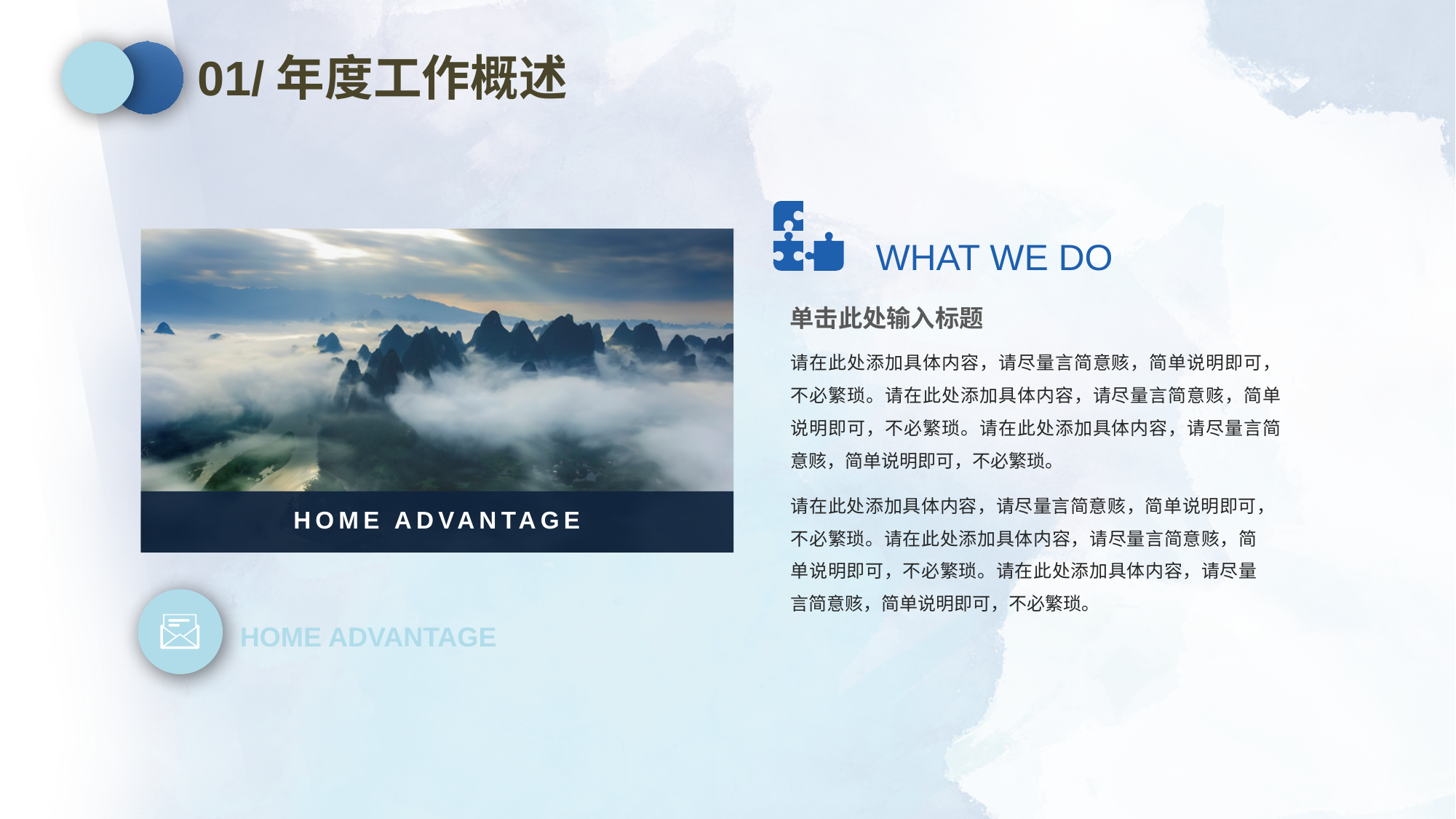

01/年度工作概述

WHAT WE DO

HOME ADVANTAGE
单击此处输入标题
请在此处添加具体内容，请尽量言简意赅，简单说明即可，不必繁琐。请在此处添加具体内容，请尽量言简意赅，简单说明即可，不必繁琐。请在此处添加具体内容，请尽量言简意赅，简单说明即可，不必繁琐。

请在此处添加具体内容，请尽量言简意赅，简单说明即可，不必繁琐。请在此处添加具体内容，请尽量言简意赅，简单说明即可，不必繁琐。请在此处添加具体内容，请尽量言简意赅，简单说明即可，不必繁琐。

HOME ADVANTAGE